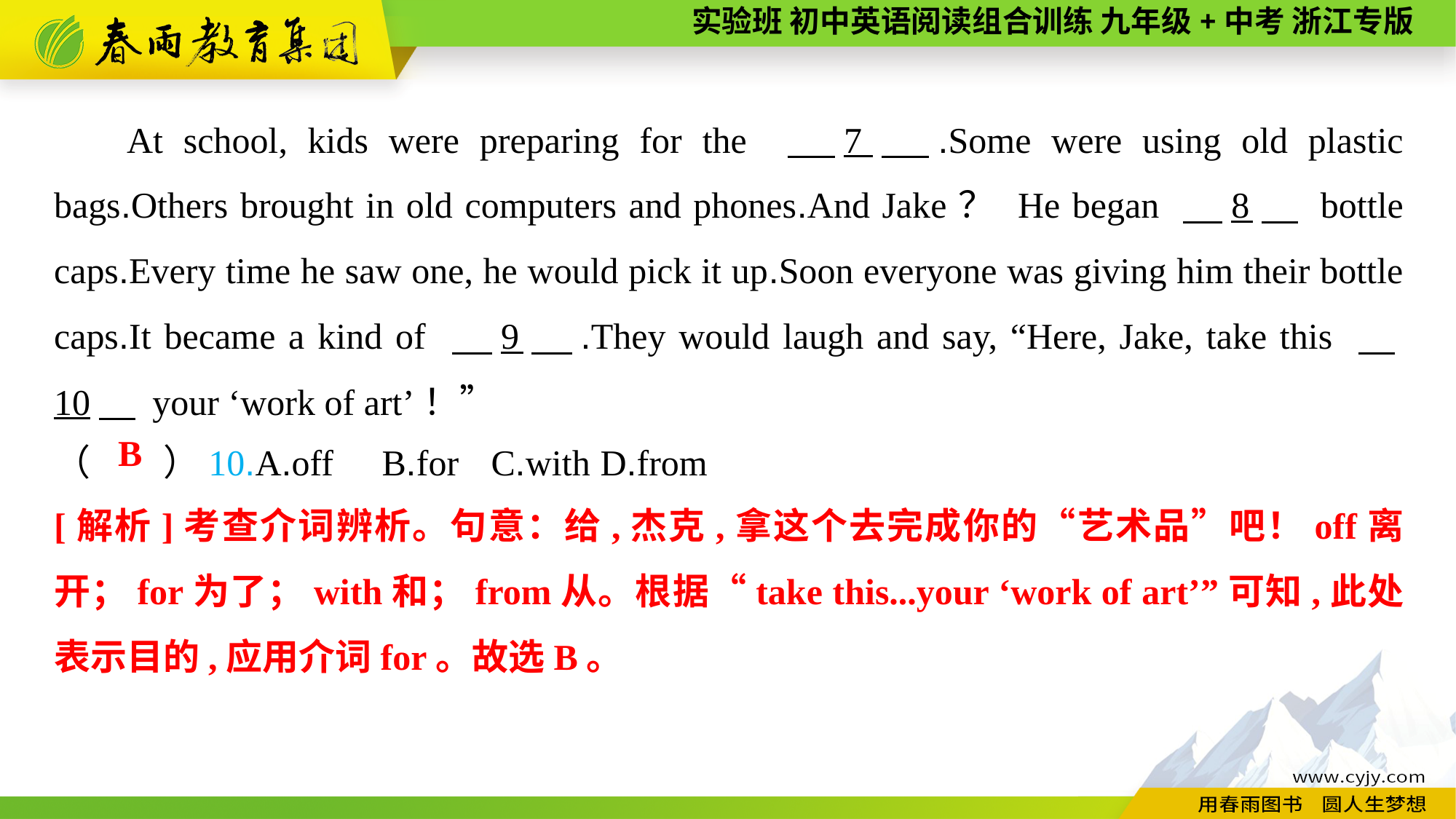

At school, kids were preparing for the 　7　.Some were using old plastic bags.Others brought in old computers and phones.And Jake？ He began 　8　 bottle caps.Every time he saw one, he would pick it up.Soon everyone was giving him their bottle caps.It became a kind of 　9　.They would laugh and say, “Here, Jake, take this 　10　 your ‘work of art’！”
（　　）10.A.off	B.for	C.with	D.from
B
[解析]考查介词辨析。句意：给,杰克,拿这个去完成你的“艺术品”吧！off离开；for为了；with和；from从。根据“take this...your ‘work of art’”可知,此处表示目的,应用介词for。故选B。